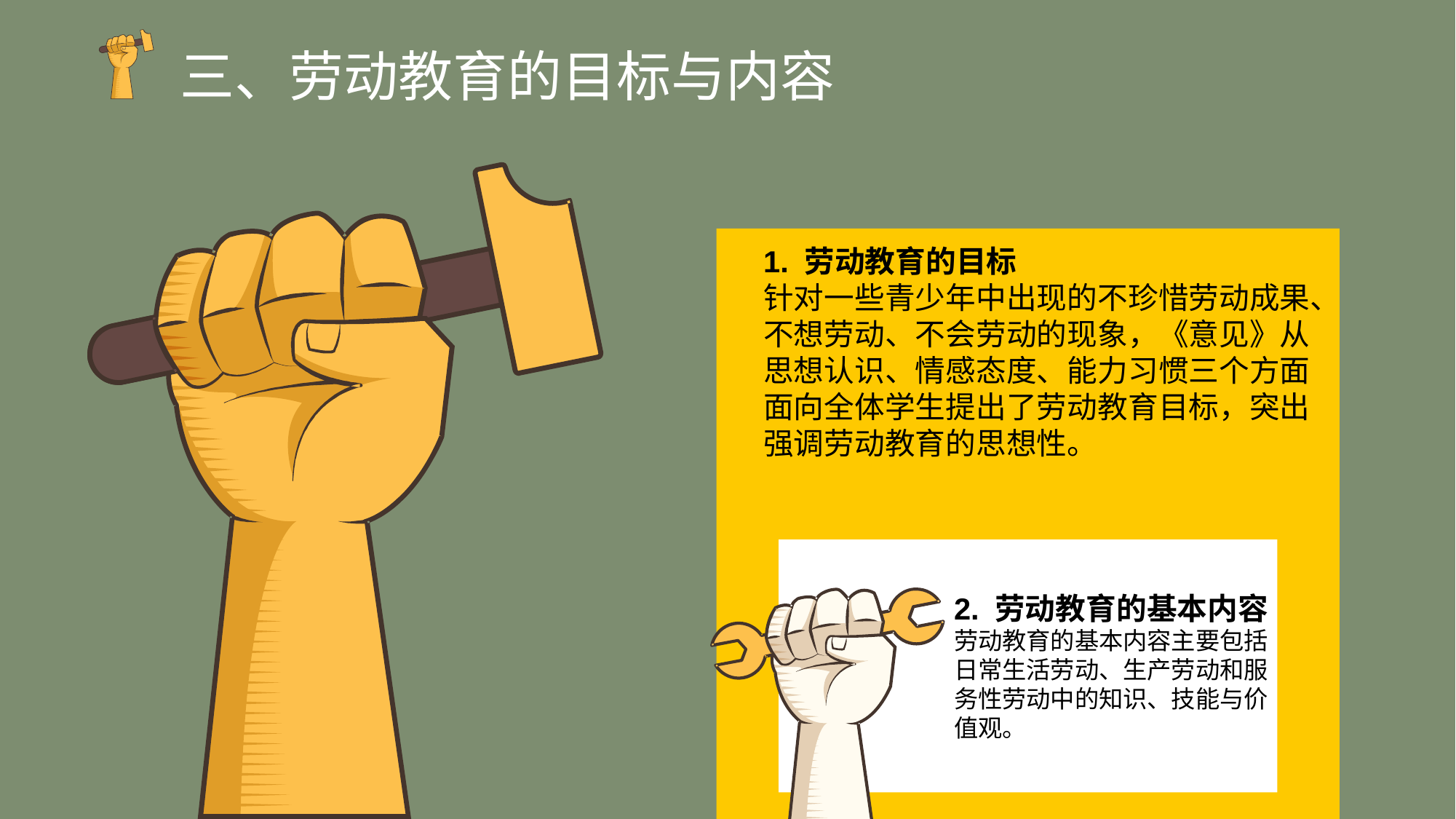

三、劳动教育的目标与内容

1. 劳动教育的目标
针对一些青少年中出现的不珍惜劳动成果、不想劳动、不会劳动的现象，《意见》从思想认识、情感态度、能力习惯三个方面面向全体学生提出了劳动教育目标，突出强调劳动教育的思想性。

2. 劳动教育的基本内容
劳动教育的基本内容主要包括日常生活劳动、生产劳动和服务性劳动中的知识、技能与价值观。